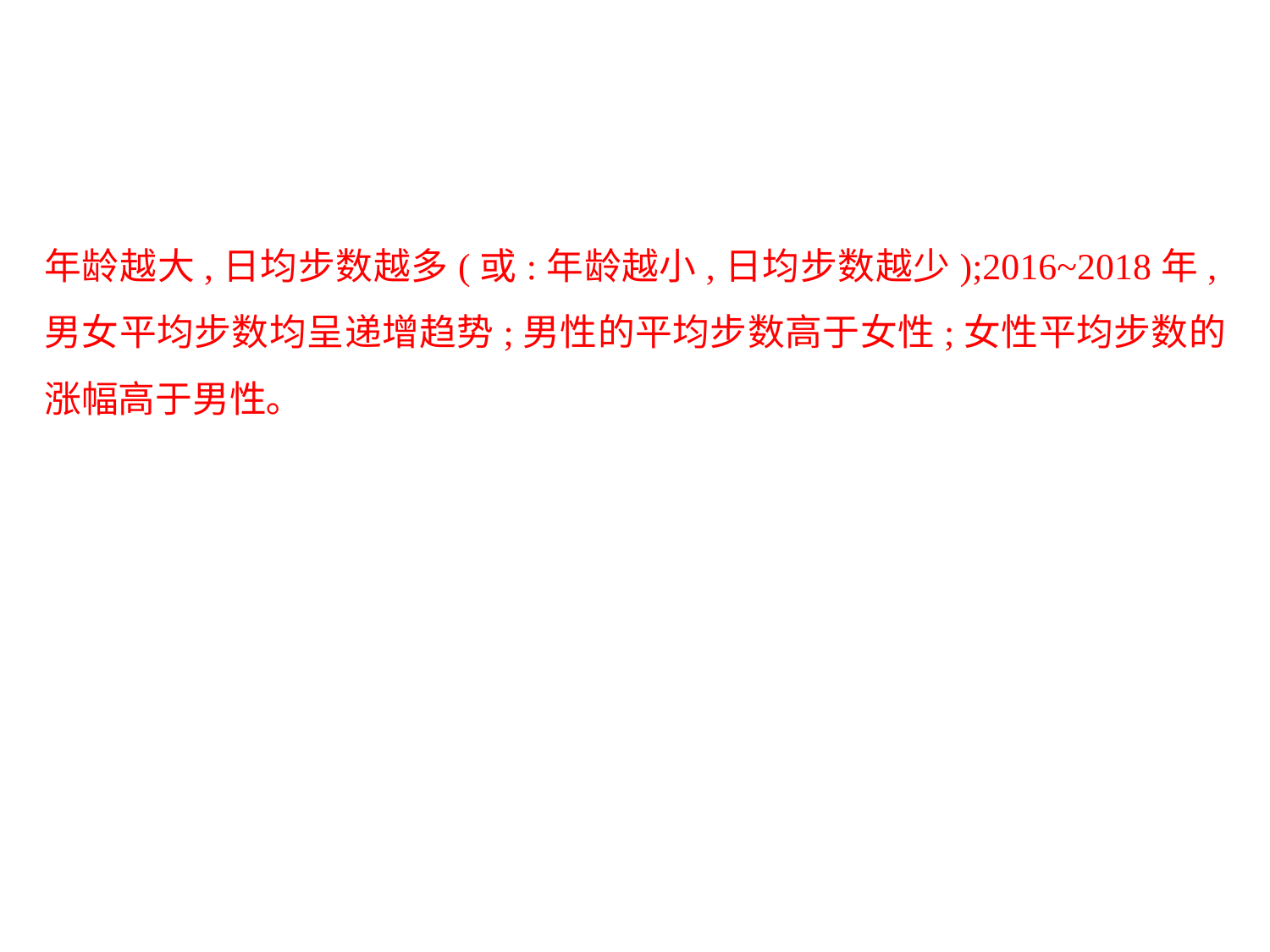

年龄越大,日均步数越多(或:年龄越小,日均步数越少);2016~2018年,男女平均步数均呈递增趋势;男性的平均步数高于女性;女性平均步数的涨幅高于男性｡